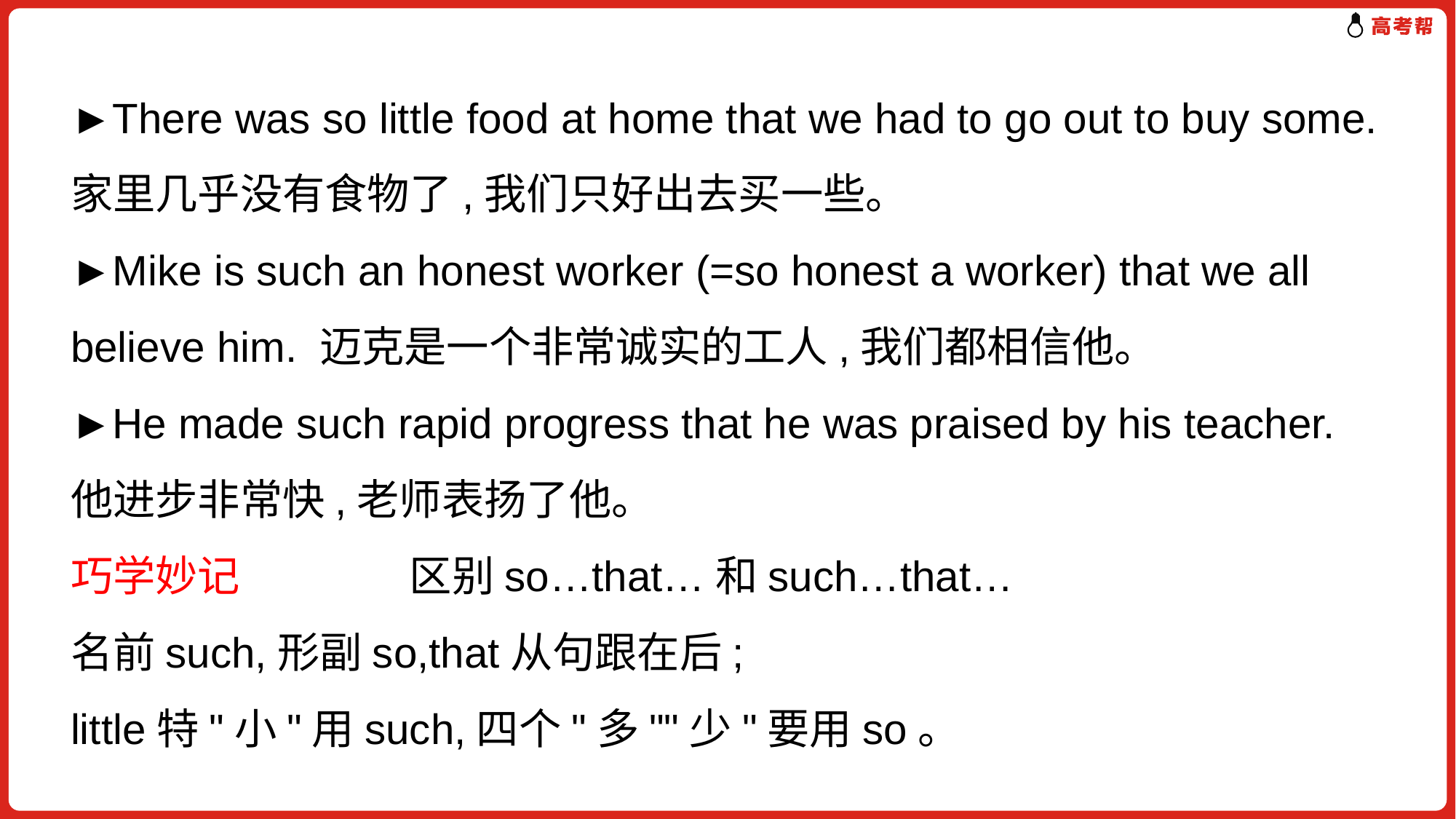

►There was so little food at home that we had to go out to buy some.家里几乎没有食物了,我们只好出去买一些。
►Mike is such an honest worker (=so honest a worker) that we all believe him. 迈克是一个非常诚实的工人,我们都相信他。
►He made such rapid progress that he was praised by his teacher.他进步非常快,老师表扬了他。
巧学妙记　　　　区别so…that…和such…that…
名前such,形副so,that从句跟在后;
little特"小"用such,四个"多""少"要用so。